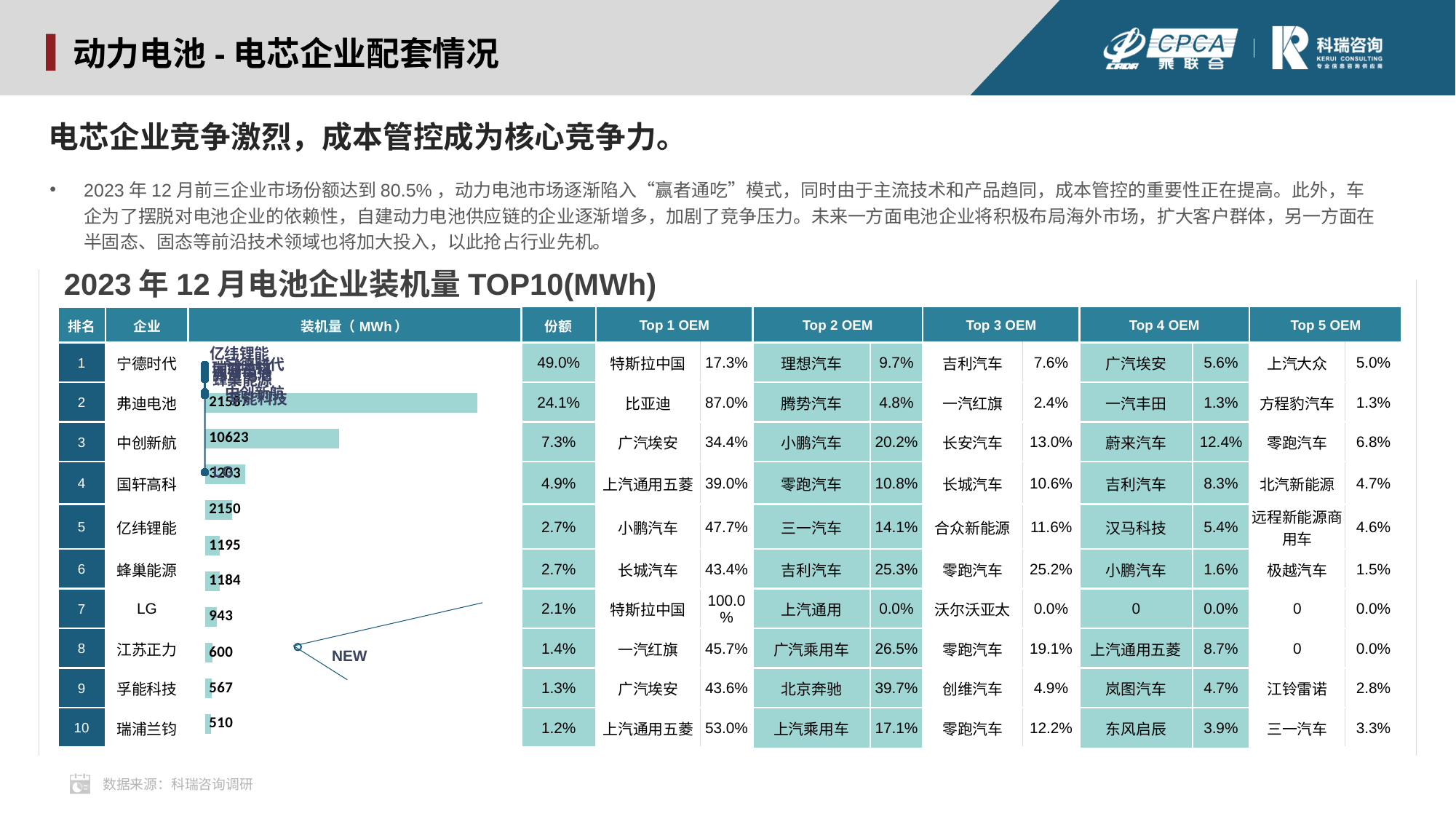

动力电池-电芯企业配套情况
电芯企业竞争激烈，成本管控成为核心竞争力。
2023年12月前三企业市场份额达到80.5%，动力电池市场逐渐陷入“赢者通吃”模式，同时由于主流技术和产品趋同，成本管控的重要性正在提高。此外，车企为了摆脱对电池企业的依赖性，自建动力电池供应链的企业逐渐增多，加剧了竞争压力。未来一方面电池企业将积极布局海外市场，扩大客户群体，另一方面在半固态、固态等前沿技术领域也将加大投入，以此抢占行业先机。
2023年12月电池企业装机量TOP10(MWh)
| 排名 | 企业 | 装机量（MWh） | 份额 | Top 1 OEM |  | Top 2 OEM |  | Top 3 OEM |  | Top 4 OEM |  | Top 5 OEM |  |
| --- | --- | --- | --- | --- | --- | --- | --- | --- | --- | --- | --- | --- | --- |
| 1 | 宁德时代 |  | 49.0% | 特斯拉中国 | 17.3% | 理想汽车 | 9.7% | 吉利汽车 | 7.6% | 广汽埃安 | 5.6% | 上汽大众 | 5.0% |
| 2 | 弗迪电池 |  | 24.1% | 比亚迪 | 87.0% | 腾势汽车 | 4.8% | 一汽红旗 | 2.4% | 一汽丰田 | 1.3% | 方程豹汽车 | 1.3% |
| 3 | 中创新航 |  | 7.3% | 广汽埃安 | 34.4% | 小鹏汽车 | 20.2% | 长安汽车 | 13.0% | 蔚来汽车 | 12.4% | 零跑汽车 | 6.8% |
| 4 | 国轩高科 |  | 4.9% | 上汽通用五菱 | 39.0% | 零跑汽车 | 10.8% | 长城汽车 | 10.6% | 吉利汽车 | 8.3% | 北汽新能源 | 4.7% |
| 5 | 亿纬锂能 |  | 2.7% | 小鹏汽车 | 47.7% | 三一汽车 | 14.1% | 合众新能源 | 11.6% | 汉马科技 | 5.4% | 远程新能源商用车 | 4.6% |
| 6 | 蜂巢能源 |  | 2.7% | 长城汽车 | 43.4% | 吉利汽车 | 25.3% | 零跑汽车 | 25.2% | 小鹏汽车 | 1.6% | 极越汽车 | 1.5% |
| 7 | LG |  | 2.1% | 特斯拉中国 | 100.0% | 上汽通用 | 0.0% | 沃尔沃亚太 | 0.0% | 0 | 0.0% | 0 | 0.0% |
| 8 | 江苏正力 |  | 1.4% | 一汽红旗 | 45.7% | 广汽乘用车 | 26.5% | 零跑汽车 | 19.1% | 上汽通用五菱 | 8.7% | 0 | 0.0% |
| 9 | 孚能科技 |  | 1.3% | 广汽埃安 | 43.6% | 北京奔驰 | 39.7% | 创维汽车 | 4.9% | 岚图汽车 | 4.7% | 江铃雷诺 | 2.8% |
| 10 | 瑞浦兰钧 |  | 1.2% | 上汽通用五菱 | 53.0% | 上汽乘用车 | 17.1% | 零跑汽车 | 12.2% | 东风启辰 | 3.9% | 三一汽车 | 3.3% |

### Chart

| Category | 2023 | YoY |
|---|---|---|
| 宁德时代 | 21586.67446 | 10.0 |
| 弗迪电池 | 10622.86759 | 9.0 |
| 中创新航 | 3203.354265 | 8.0 |
| 国轩高科 | 2149.829386 | 7.0 |
| 亿纬锂能 | 1195.120532 | 6.0 |
| 蜂巢能源 | 1184.466603 | 5.0 |
| LG | 943.4284 | 4.0 |
| 江苏正力 | 600.1695927 | 3.0 |
| 孚能科技 | 567.263603 | 2.0 |
| 瑞浦兰钧 | 510.294444 | 1.0 |
NEW

数据来源：科瑞咨询调研